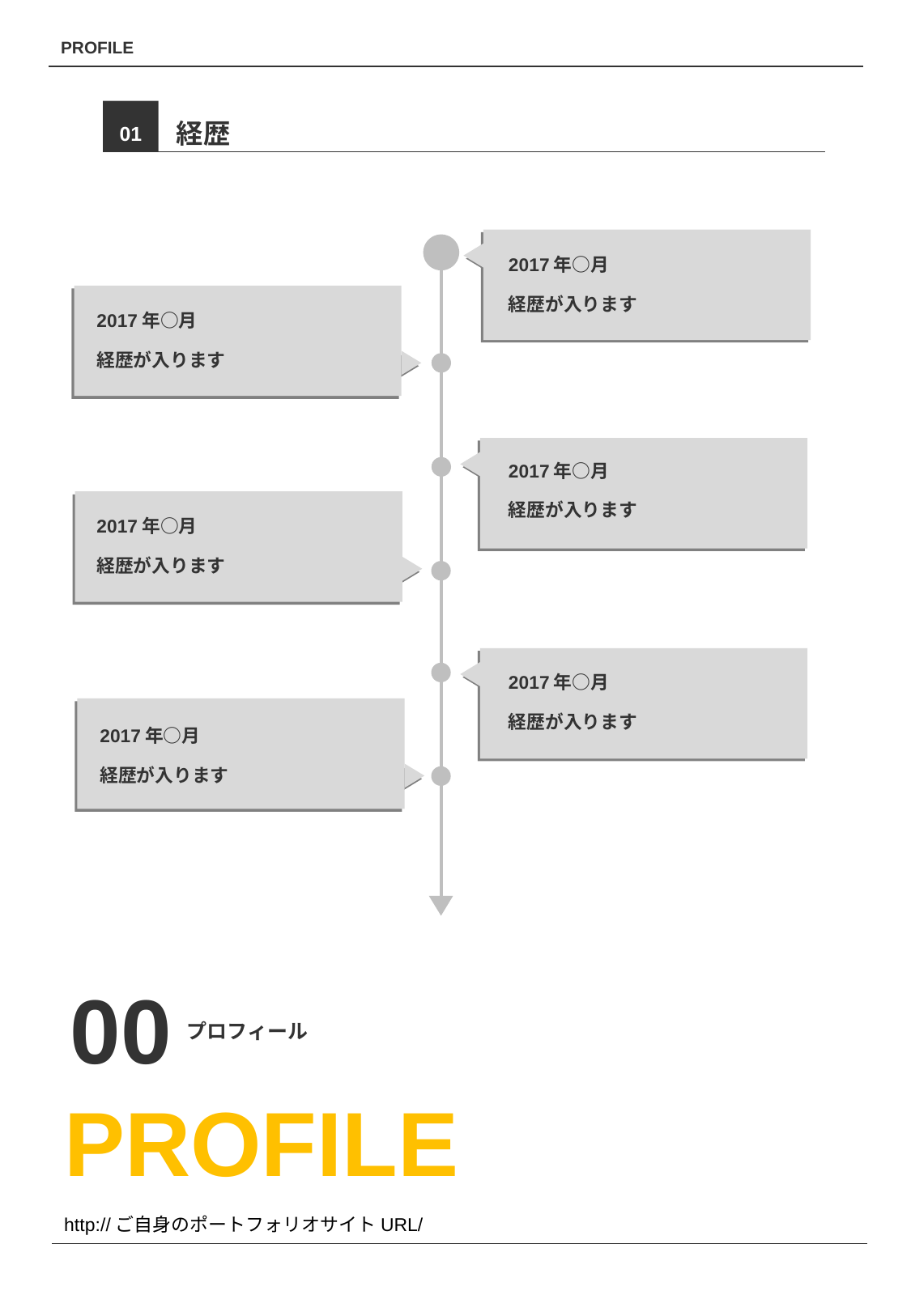

PROFILE
　　　経歴
01

2017年○月

経歴が入ります
2017年○月

経歴が入ります
2017年○月

経歴が入ります
2017年○月

経歴が入ります
2017年○月

経歴が入ります
2017年○月

経歴が入ります

00
プロフィール
PROFILE
http://ご自身のポートフォリオサイトURL/